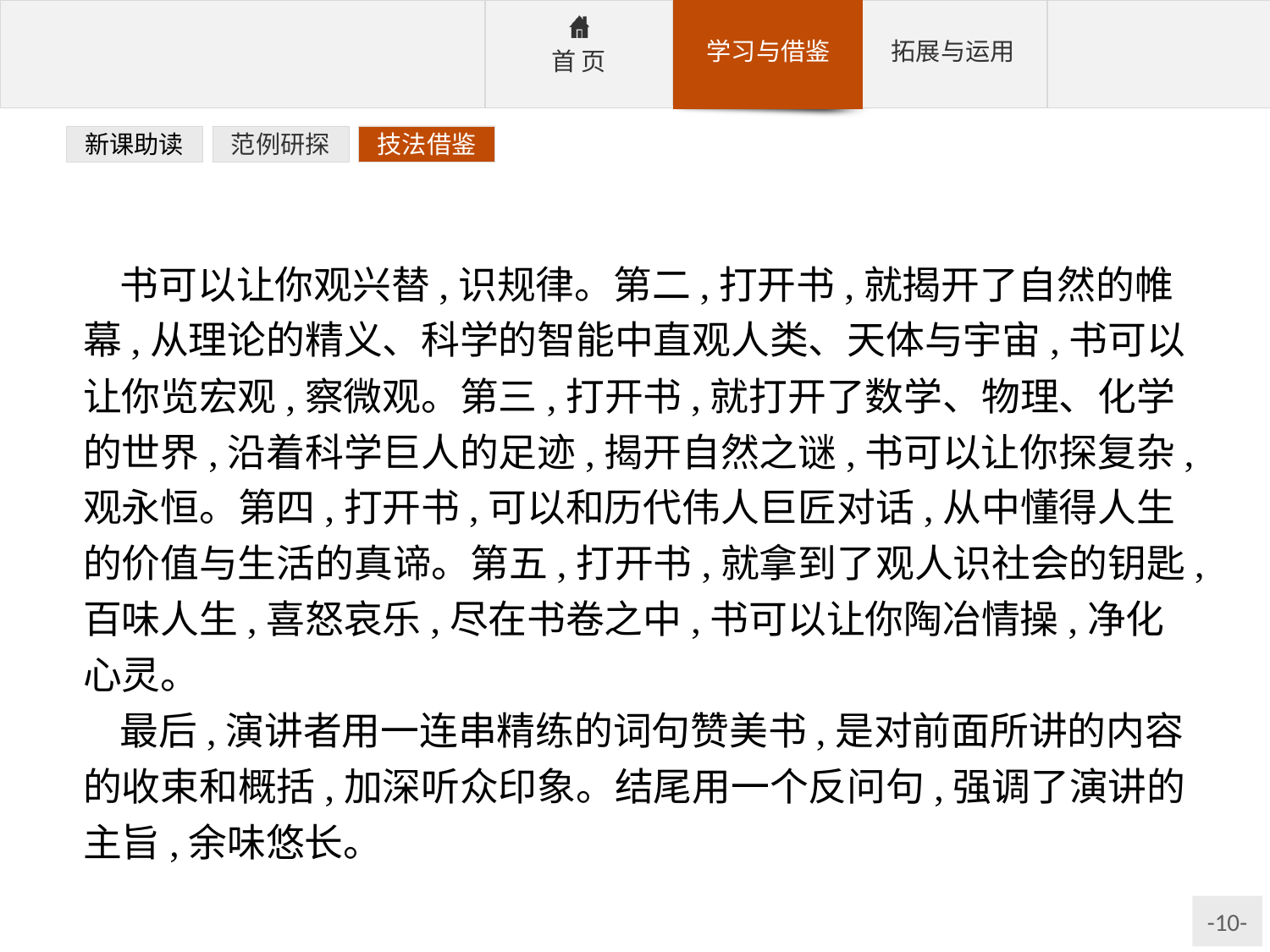

新课助读
范例研探
技法借鉴
书可以让你观兴替,识规律。第二,打开书,就揭开了自然的帷幕,从理论的精义、科学的智能中直观人类、天体与宇宙,书可以让你览宏观,察微观。第三,打开书,就打开了数学、物理、化学的世界,沿着科学巨人的足迹,揭开自然之谜,书可以让你探复杂,观永恒。第四,打开书,可以和历代伟人巨匠对话,从中懂得人生的价值与生活的真谛。第五,打开书,就拿到了观人识社会的钥匙,百味人生,喜怒哀乐,尽在书卷之中,书可以让你陶冶情操,净化心灵。
最后,演讲者用一连串精练的词句赞美书,是对前面所讲的内容的收束和概括,加深听众印象。结尾用一个反问句,强调了演讲的主旨,余味悠长。